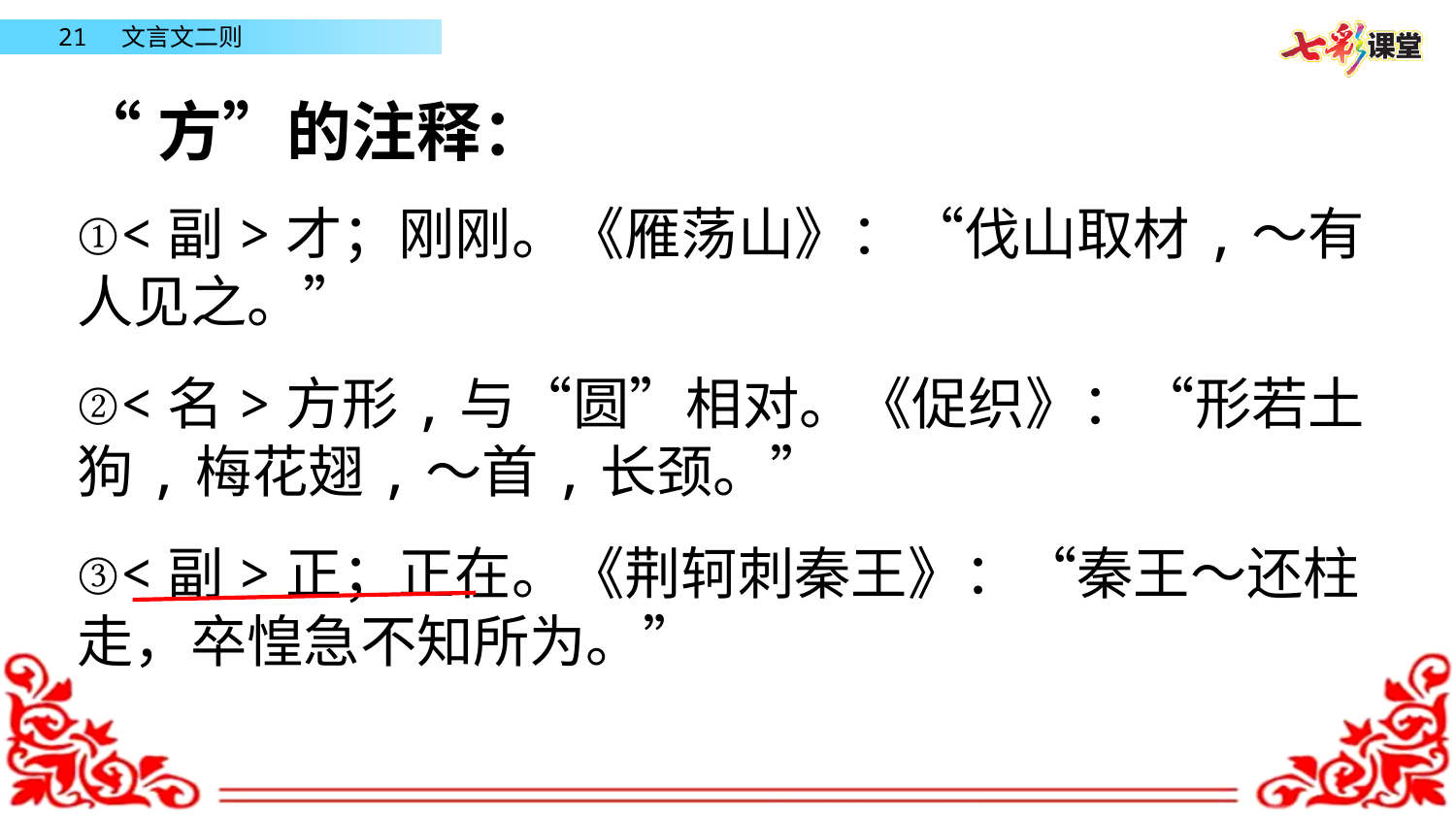

“方”的注释：
①<副>才；刚刚。《雁荡山》：“伐山取材,～有人见之。”

②<名>方形,与“圆”相对。《促织》：“形若土狗,梅花翅,～首,长颈。”

③<副>正；正在。《荆轲刺秦王》：“秦王～还柱走，卒惶急不知所为。”